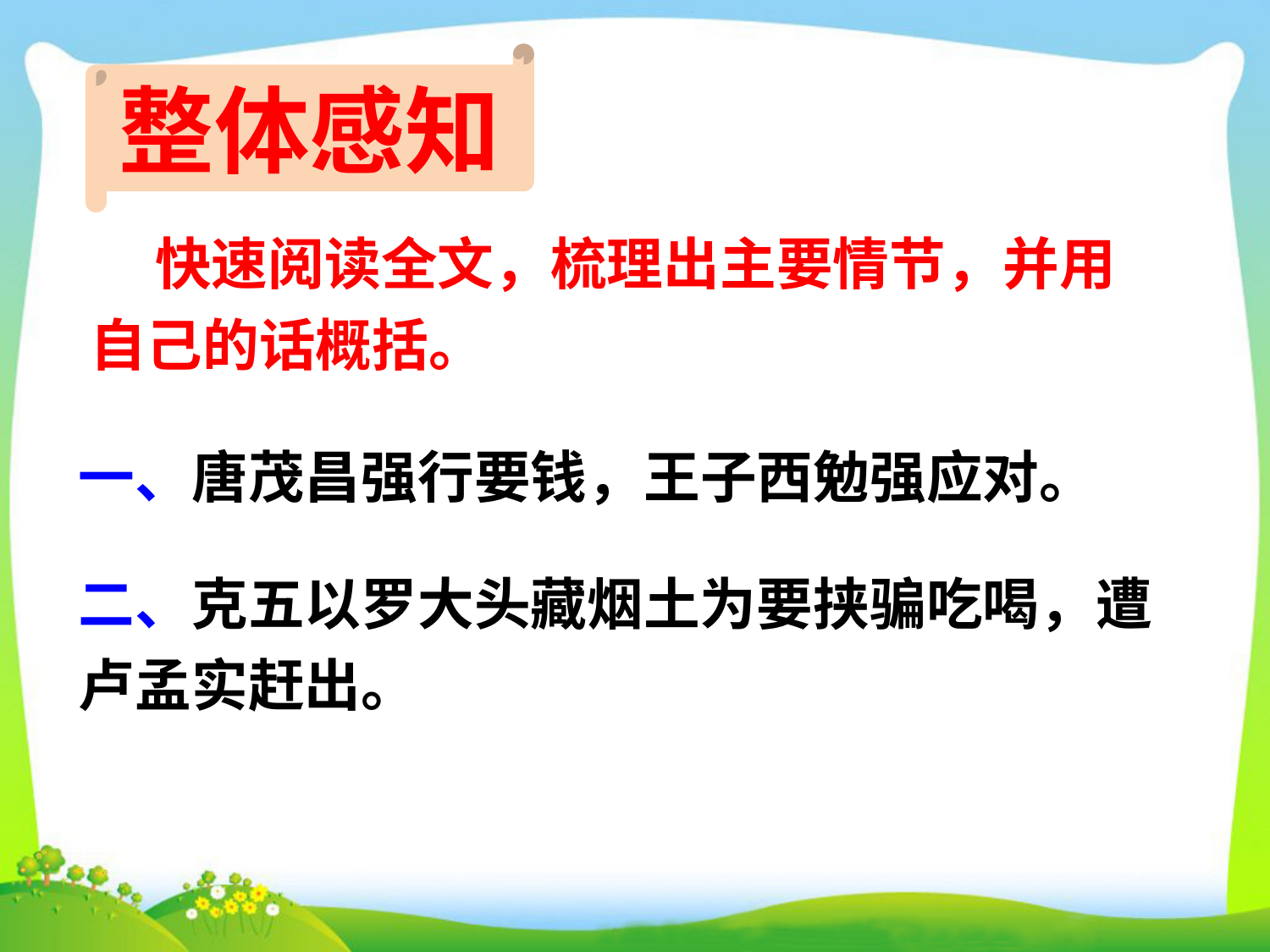

整体感知
    快速阅读全文，梳理出主要情节，并用自己的话概括。
一、唐茂昌强行要钱，王子西勉强应对。
二、克五以罗大头藏烟土为要挟骗吃喝，遭卢孟实赶出。